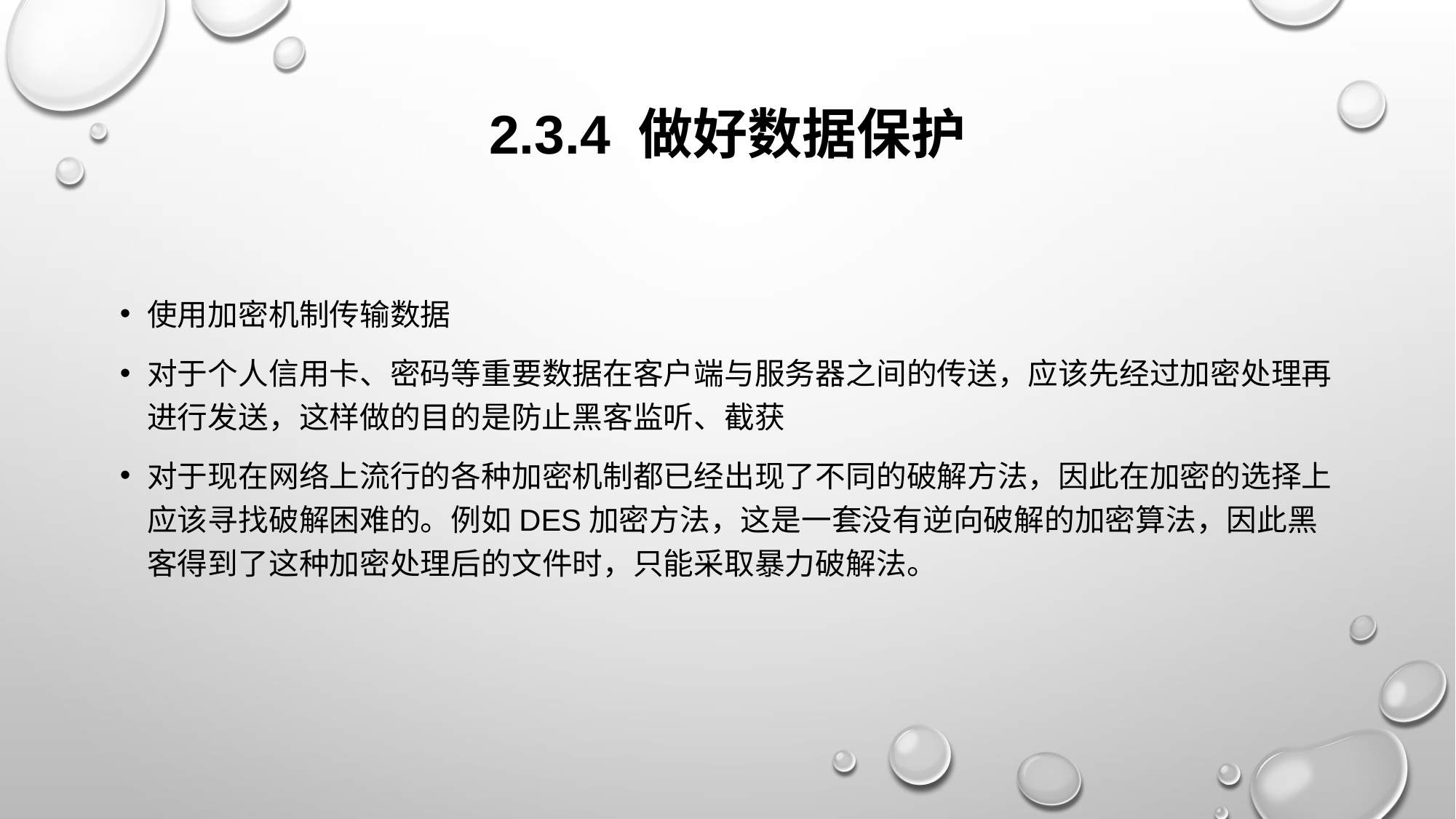

# 2.3.4 做好数据保护
使用加密机制传输数据
对于个人信用卡、密码等重要数据在客户端与服务器之间的传送，应该先经过加密处理再进行发送，这样做的目的是防止黑客监听、截获
对于现在网络上流行的各种加密机制都已经出现了不同的破解方法，因此在加密的选择上应该寻找破解困难的。例如DES加密方法，这是一套没有逆向破解的加密算法，因此黑客得到了这种加密处理后的文件时，只能采取暴力破解法。